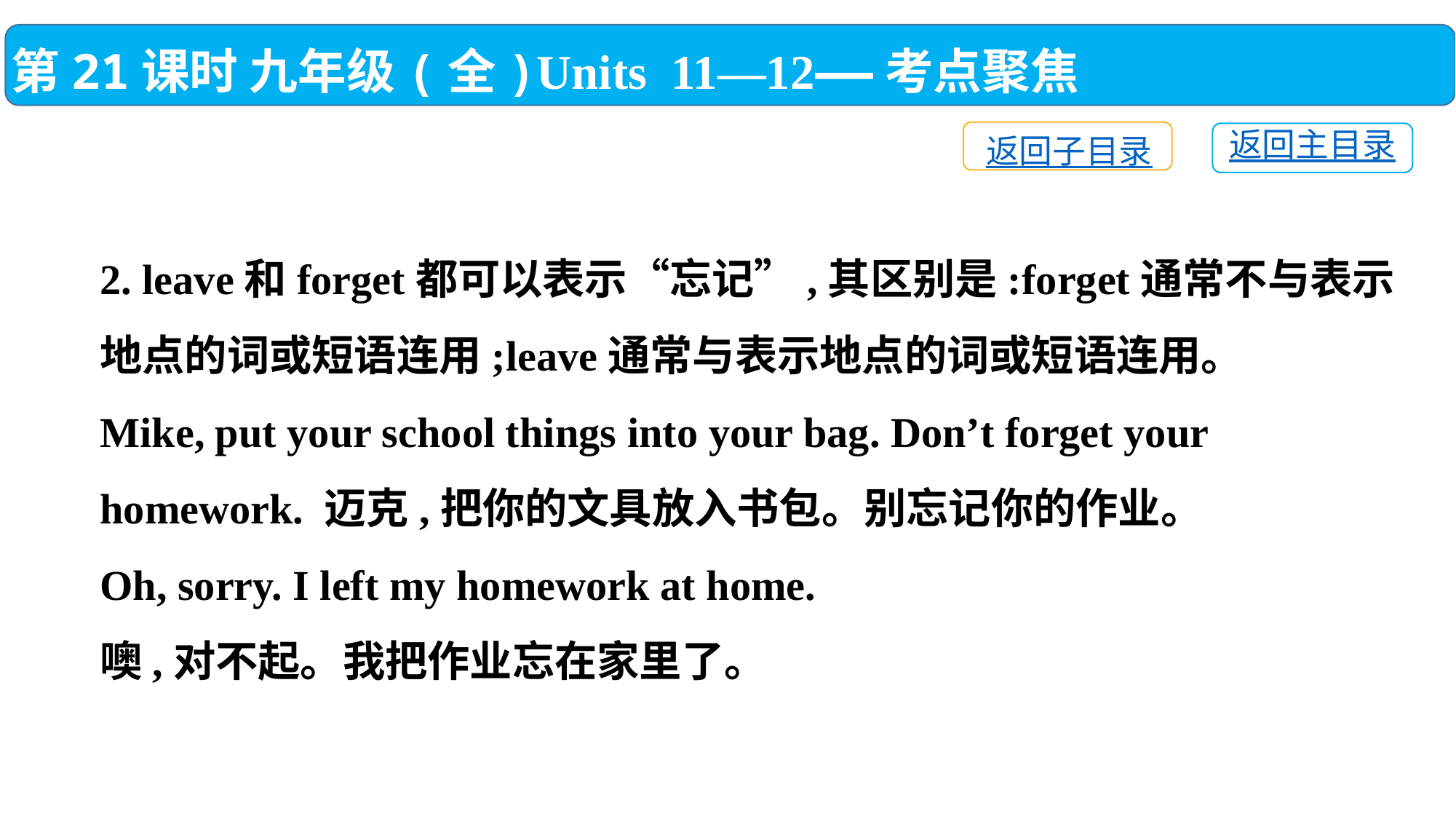

第21课时 九年级(全)Units  11—12——考点聚焦

返回子目录
返回主目录

2. leave和forget都可以表示“忘记”,其区别是:forget通常不与表示地点的词或短语连用;leave通常与表示地点的词或短语连用。
Mike, put your school things into your bag. Don’t forget your homework. 迈克,把你的文具放入书包。别忘记你的作业。
Oh, sorry. I left my homework at home.
噢,对不起。我把作业忘在家里了。